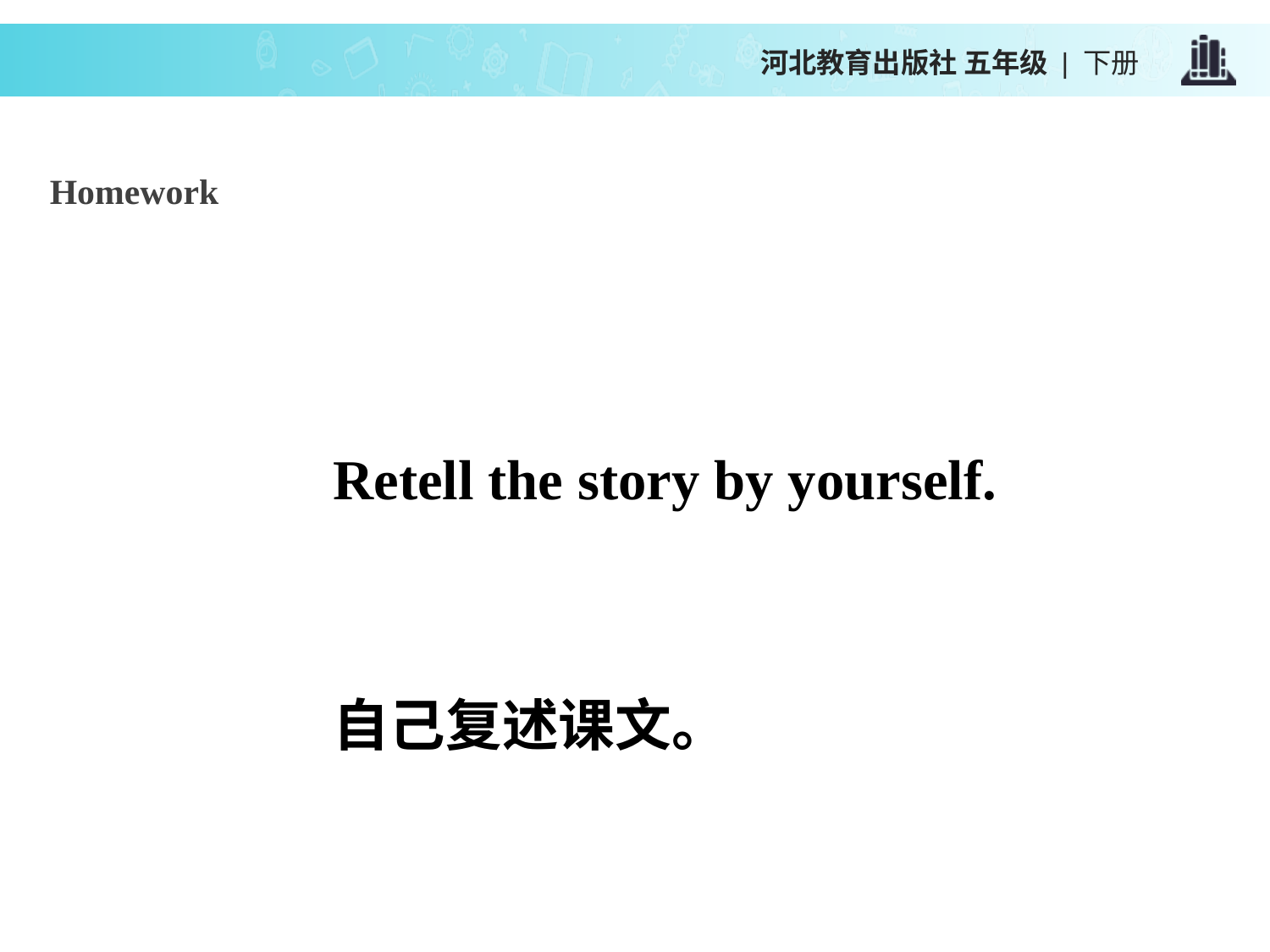

河北教育出版社 五年级 | 下册
Homework
Retell the story by yourself.
自己复述课文。